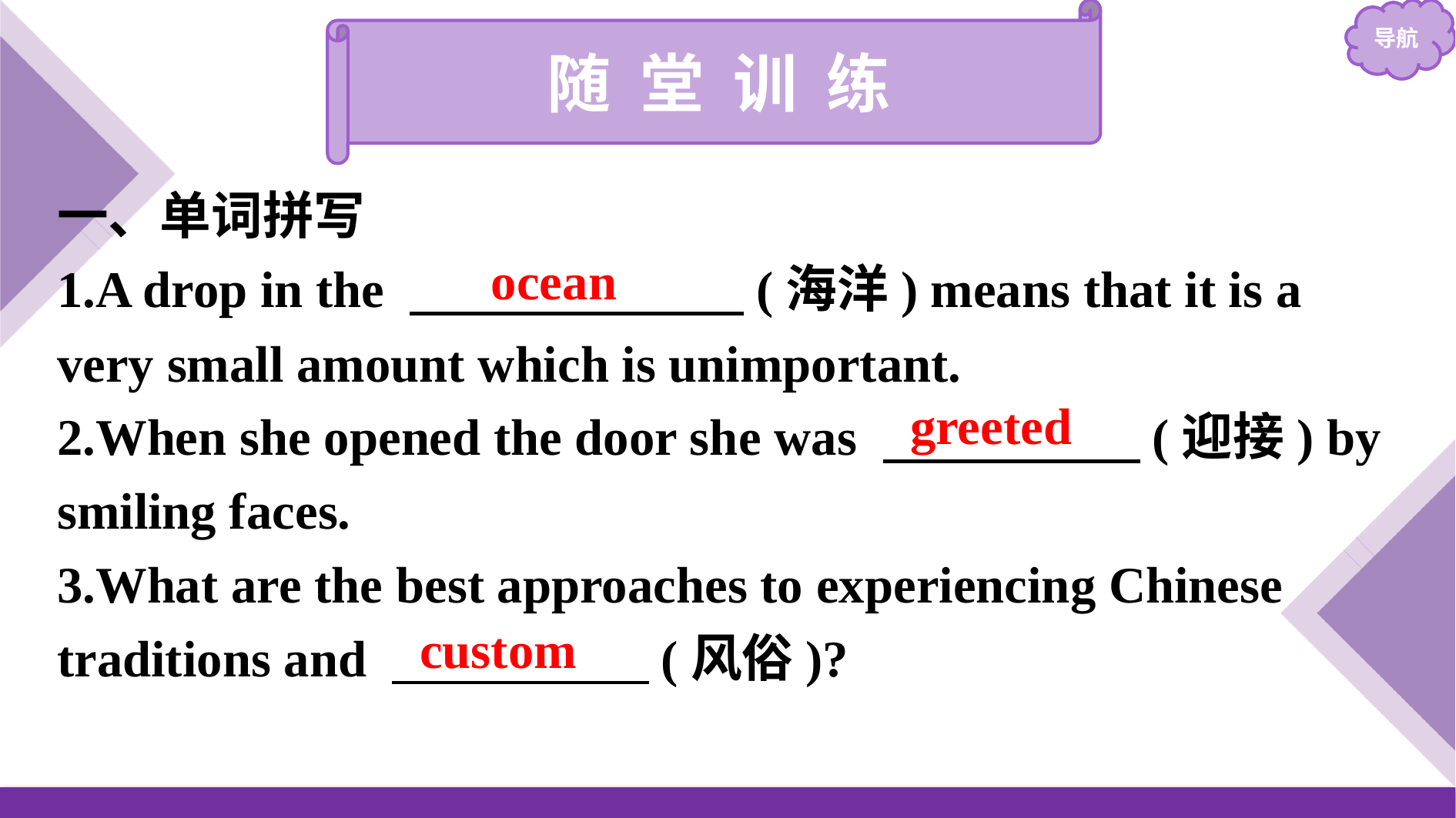

随  堂  训  练
一、单词拼写
1.A drop in the 　　　　　　 (海洋) means that it is a very small amount which is unimportant.
2.When she opened the door she was 　　　　　(迎接) by smiling faces.
3.What are the best approaches to experiencing Chinese traditions and 　　　　　(风俗)?
ocean
greeted
custom